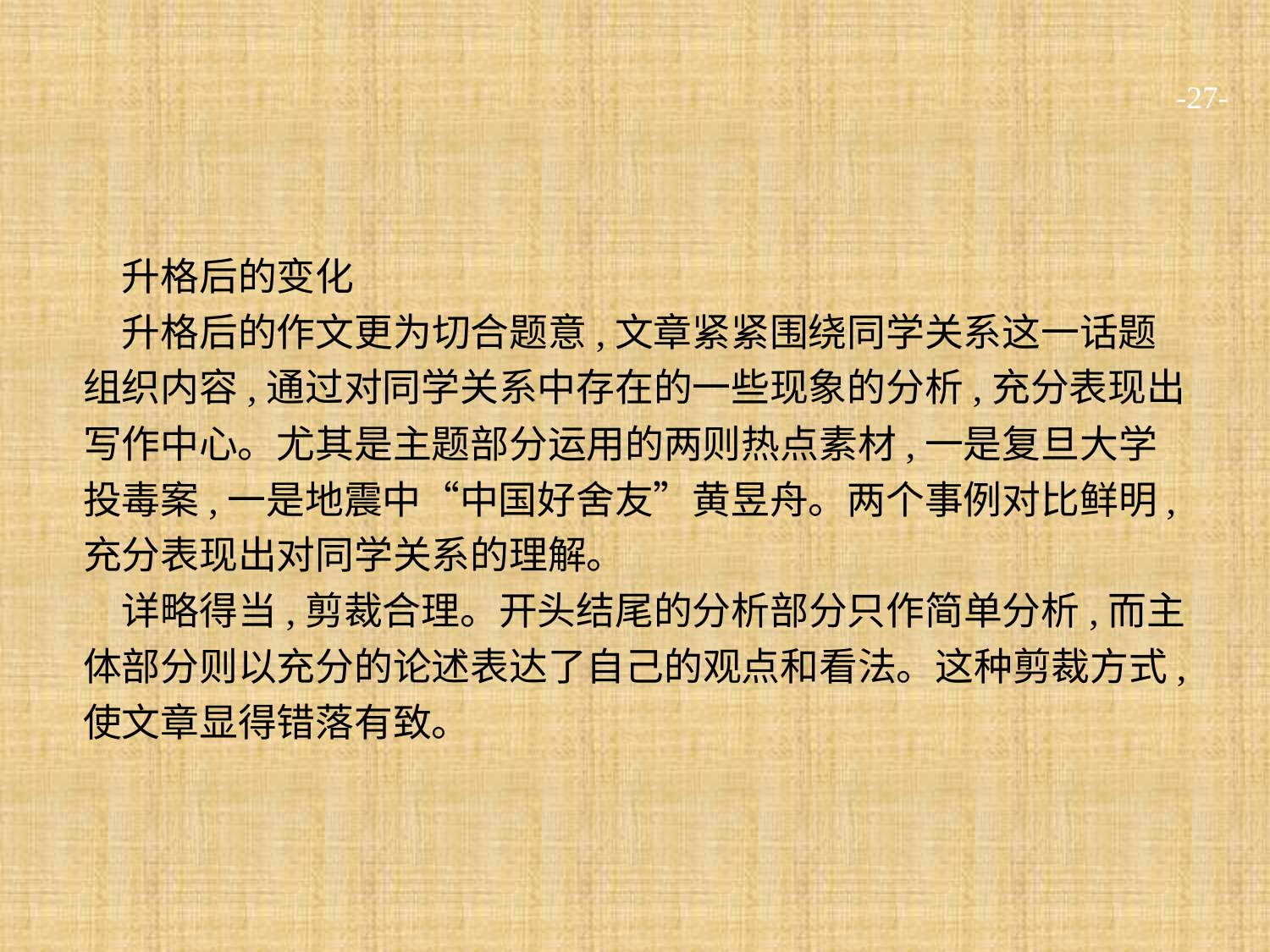

-27-
升格后的变化
升格后的作文更为切合题意,文章紧紧围绕同学关系这一话题组织内容,通过对同学关系中存在的一些现象的分析,充分表现出写作中心。尤其是主题部分运用的两则热点素材,一是复旦大学投毒案,一是地震中“中国好舍友”黄昱舟。两个事例对比鲜明,充分表现出对同学关系的理解。
详略得当,剪裁合理。开头结尾的分析部分只作简单分析,而主体部分则以充分的论述表达了自己的观点和看法。这种剪裁方式,使文章显得错落有致。